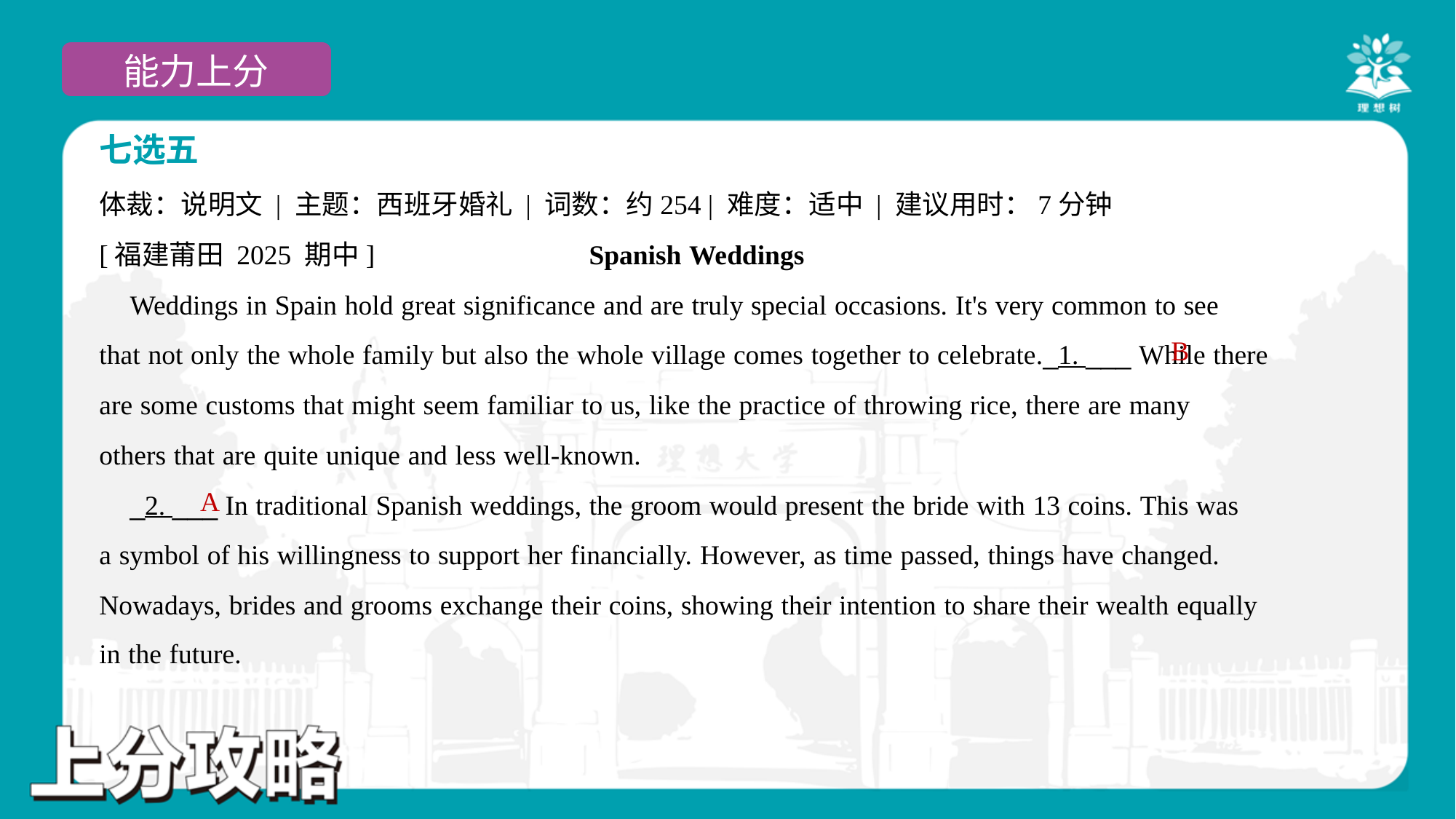

七选五
体裁：说明文 | 主题：西班牙婚礼 | 词数：约254 | 难度：适中 | 建议用时：7分钟
[福建莆田 2025 期中]                               Spanish Weddings
    Weddings in Spain hold great significance and are truly special occasions. It's very common to see
that not only the whole family but also the whole village comes together to celebrate._1. ___ While there
are some customs that might seem familiar to us, like the practice of throwing rice, there are many
others that are quite unique and less well-known.
    _2. ___ In traditional Spanish weddings, the groom would present the bride with 13 coins. This was
a symbol of his willingness to support her financially. However, as time passed, things have changed.
Nowadays, brides and grooms exchange their coins, showing their intention to share their wealth equally
in the future.#3.2
B
A